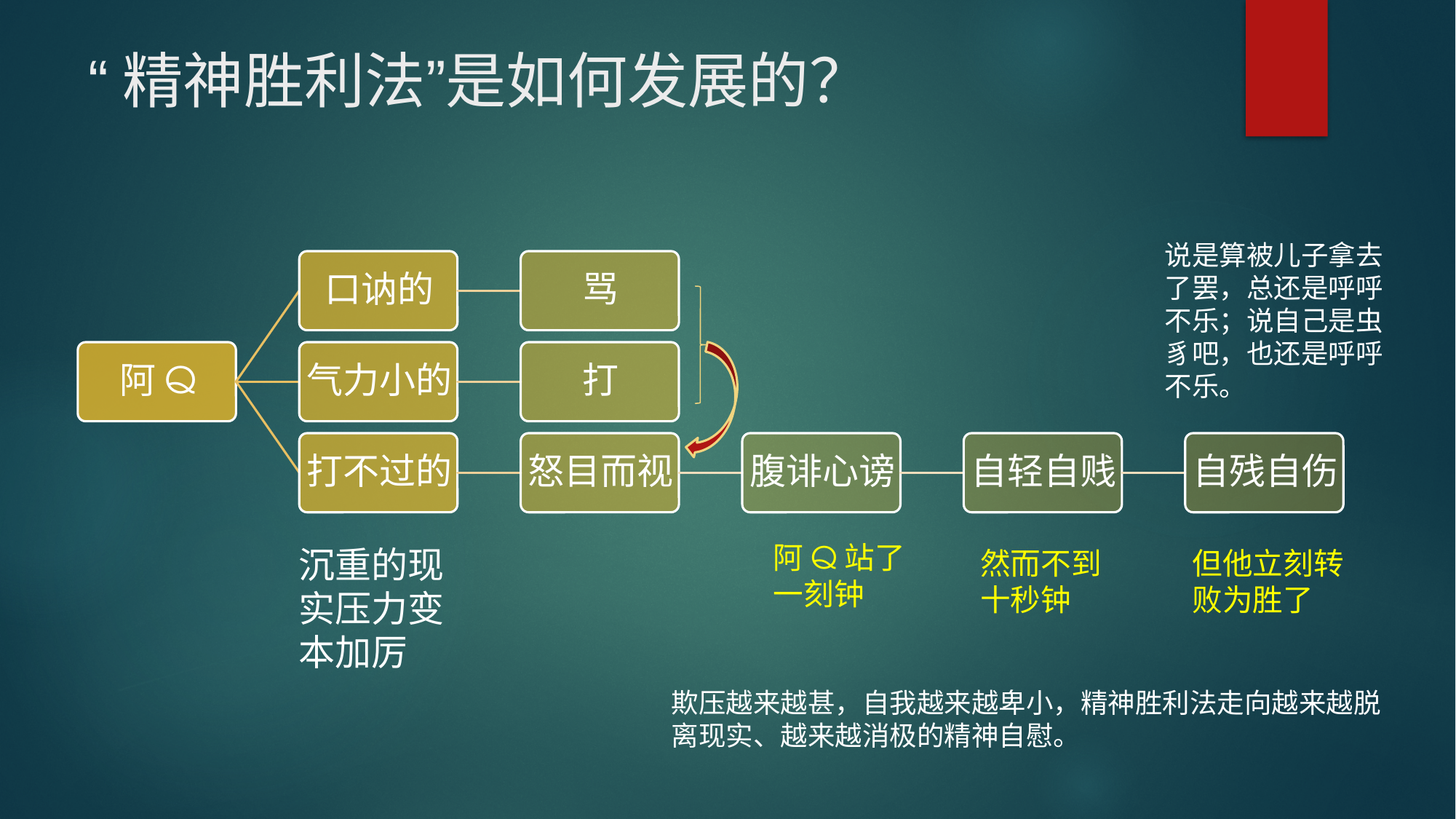

# “精神胜利法”是如何发展的？
阿Q

口讷的

骂

气力小的

打

打不过的

怒目而视

腹诽心谤

自轻自贱

自残自伤

说是算被儿子拿去了罢，总还是呼呼不乐；说自己是虫豸吧，也还是呼呼不乐。
阿Q站了一刻钟
沉重的现实压力变本加厉
然而不到十秒钟
但他立刻转败为胜了
欺压越来越甚，自我越来越卑小，精神胜利法走向越来越脱离现实、越来越消极的精神自慰。